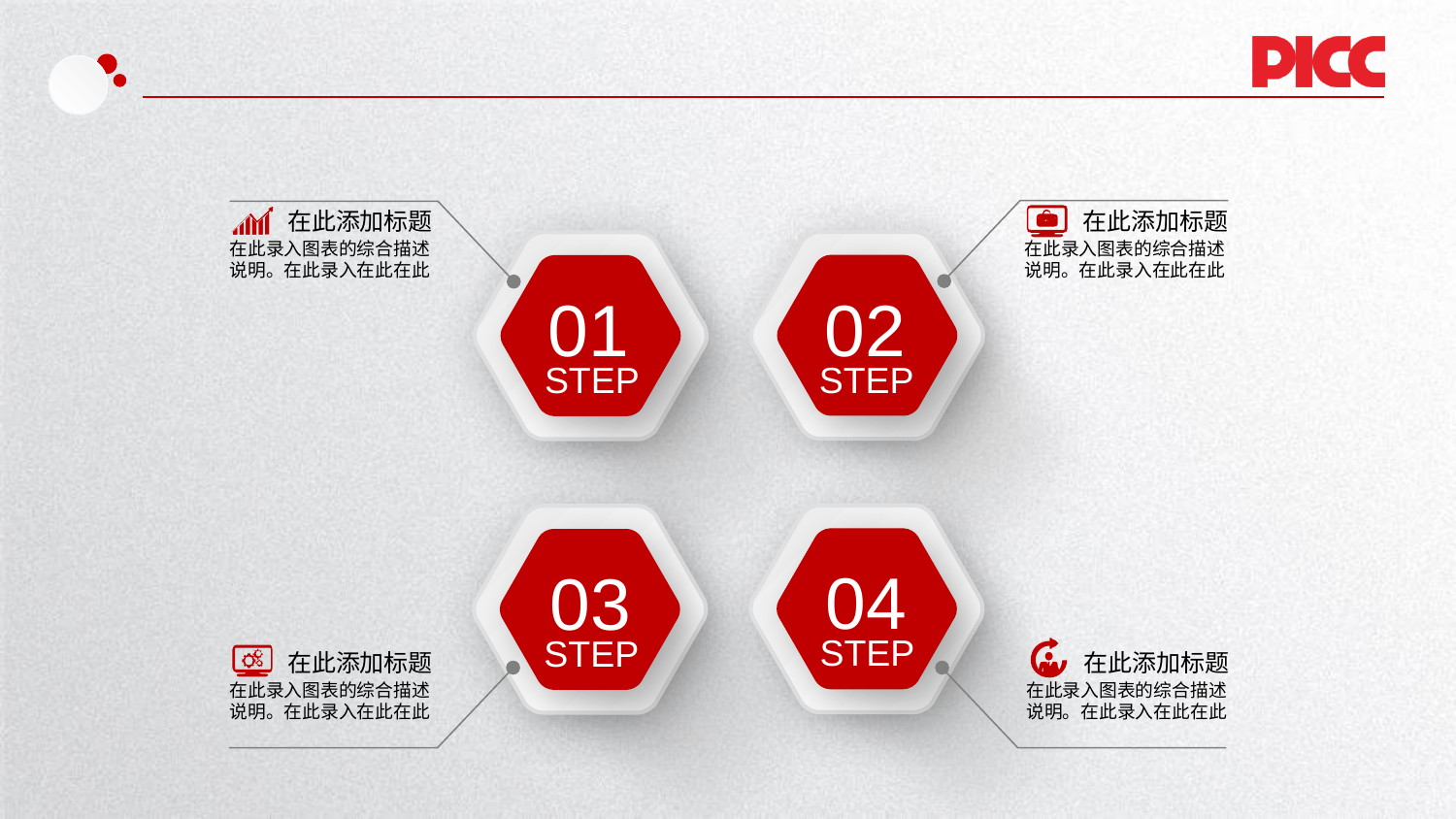

02
STEP
在此添加标题
在此添加标题

01
STEP

在此录入图表的综合描述说明。在此录入在此在此
在此录入图表的综合描述说明。在此录入在此在此

04
STEP

03
STEP

在此添加标题
在此添加标题

在此录入图表的综合描述说明。在此录入在此在此
在此录入图表的综合描述说明。在此录入在此在此